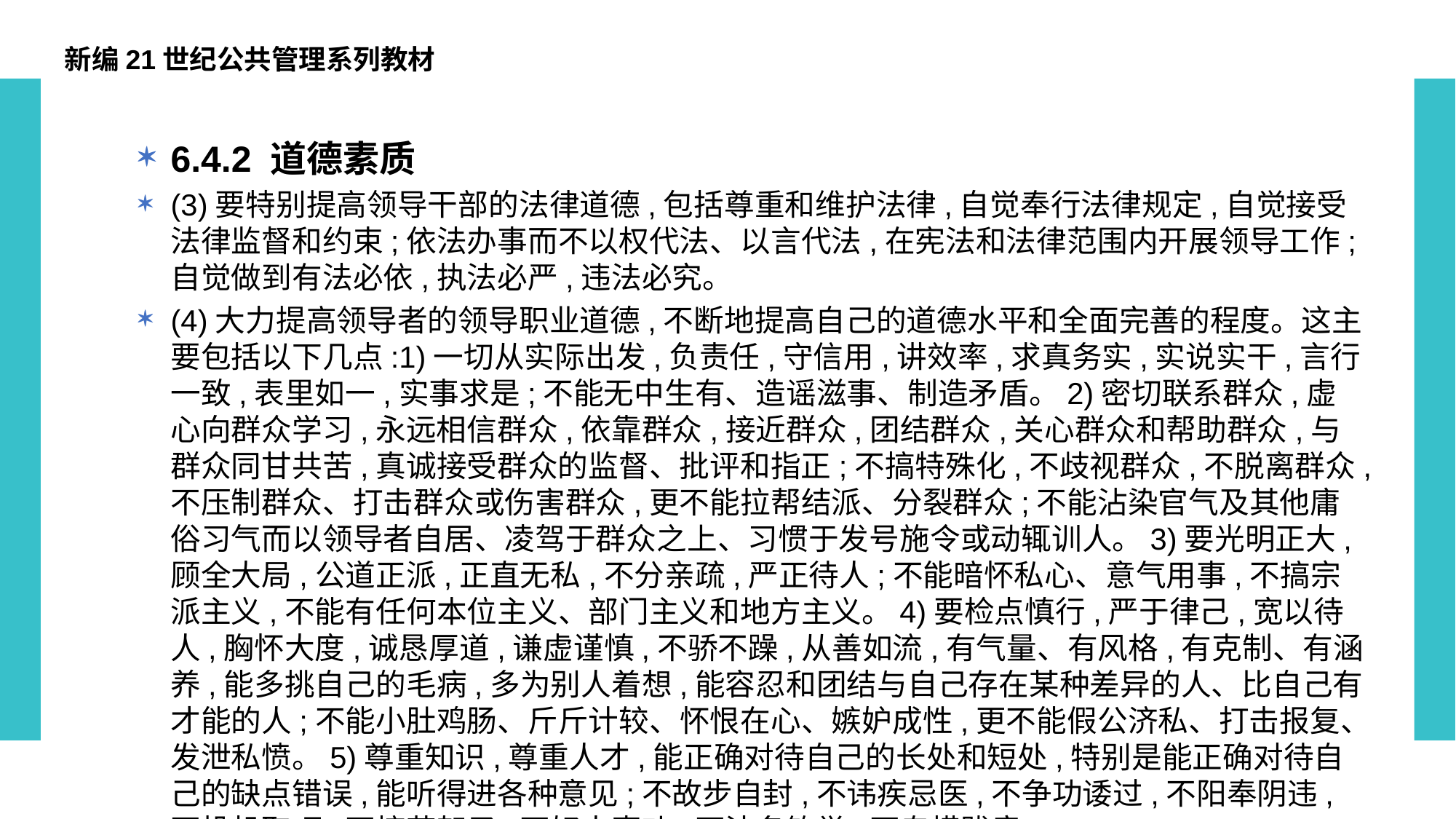

新编21世纪公共管理系列教材
6.4.2 道德素质
(3)要特别提高领导干部的法律道德,包括尊重和维护法律,自觉奉行法律规定,自觉接受法律监督和约束;依法办事而不以权代法、以言代法,在宪法和法律范围内开展领导工作;自觉做到有法必依,执法必严,违法必究。
(4)大力提高领导者的领导职业道德,不断地提高自己的道德水平和全面完善的程度。这主要包括以下几点:1)一切从实际出发,负责任,守信用,讲效率,求真务实,实说实干,言行一致,表里如一,实事求是;不能无中生有、造谣滋事、制造矛盾。2)密切联系群众,虚心向群众学习,永远相信群众,依靠群众,接近群众,团结群众,关心群众和帮助群众,与群众同甘共苦,真诚接受群众的监督、批评和指正;不搞特殊化,不歧视群众,不脱离群众,不压制群众、打击群众或伤害群众,更不能拉帮结派、分裂群众;不能沾染官气及其他庸俗习气而以领导者自居、凌驾于群众之上、习惯于发号施令或动辄训人。3)要光明正大,顾全大局,公道正派,正直无私,不分亲疏,严正待人;不能暗怀私心、意气用事,不搞宗派主义,不能有任何本位主义、部门主义和地方主义。4)要检点慎行,严于律己,宽以待人,胸怀大度,诚恳厚道,谦虚谨慎,不骄不躁,从善如流,有气量、有风格,有克制、有涵养,能多挑自己的毛病,多为别人着想,能容忍和团结与自己存在某种差异的人、比自己有才能的人;不能小肚鸡肠、斤斤计较、怀恨在心、嫉妒成性,更不能假公济私、打击报复、发泄私愤。5)尊重知识,尊重人才,能正确对待自己的长处和短处,特别是能正确对待自己的缺点错误,能听得进各种意见;不故步自封,不讳疾忌医,不争功诿过,不阳奉阴违,不投机取巧,不搞花架子,不好大喜功,不沽名钓誉,不专横跋扈。